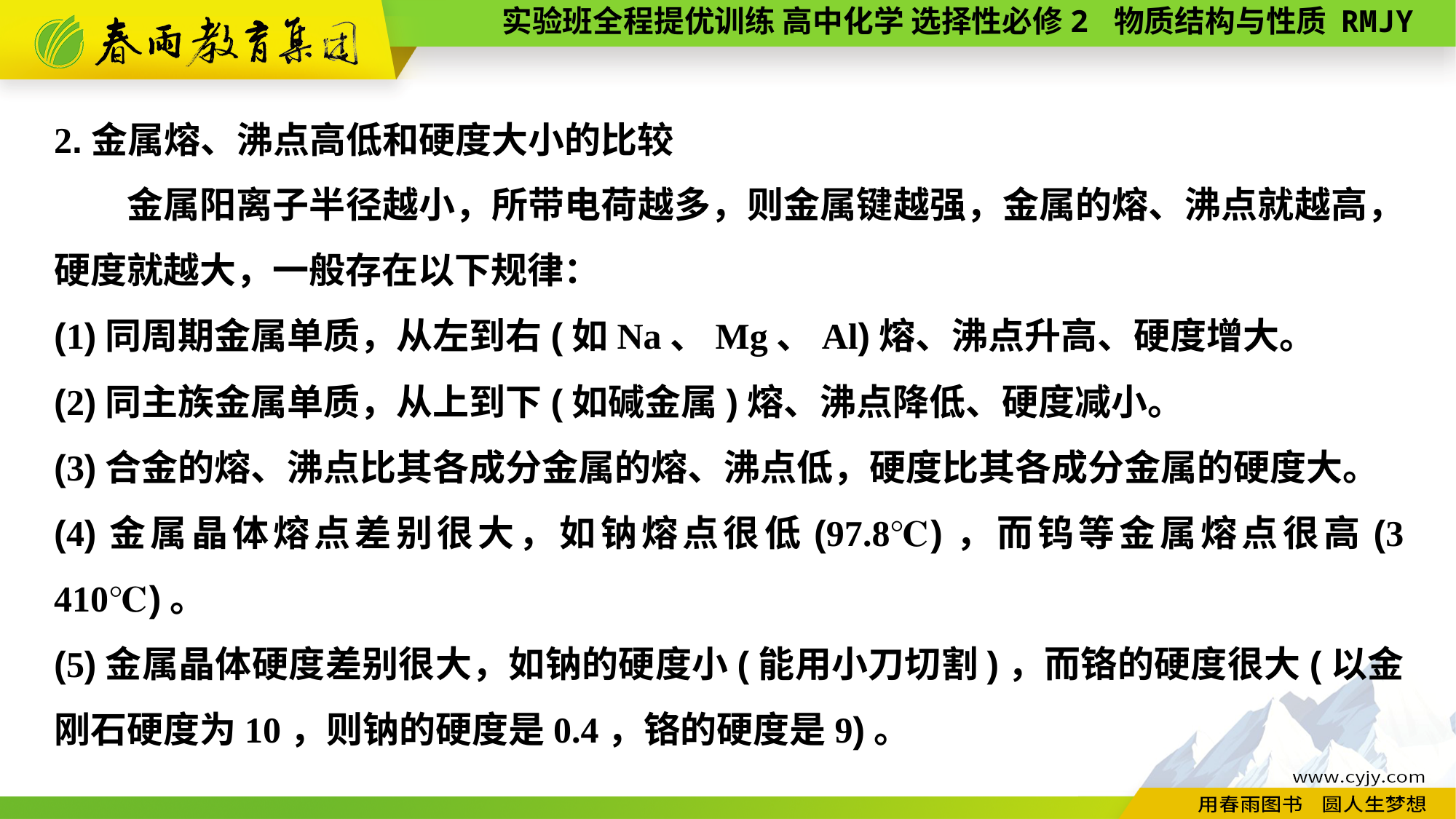

2.金属熔、沸点高低和硬度大小的比较
金属阳离子半径越小，所带电荷越多，则金属键越强，金属的熔、沸点就越高，硬度就越大，一般存在以下规律：
(1)同周期金属单质，从左到右(如Na、Mg、Al)熔、沸点升高、硬度增大。
(2)同主族金属单质，从上到下(如碱金属)熔、沸点降低、硬度减小。
(3)合金的熔、沸点比其各成分金属的熔、沸点低，硬度比其各成分金属的硬度大。
(4)金属晶体熔点差别很大，如钠熔点很低(97.8℃)，而钨等金属熔点很高(3 410℃)。
(5)金属晶体硬度差别很大，如钠的硬度小(能用小刀切割)，而铬的硬度很大(以金刚石硬度为10，则钠的硬度是0.4，铬的硬度是9)。